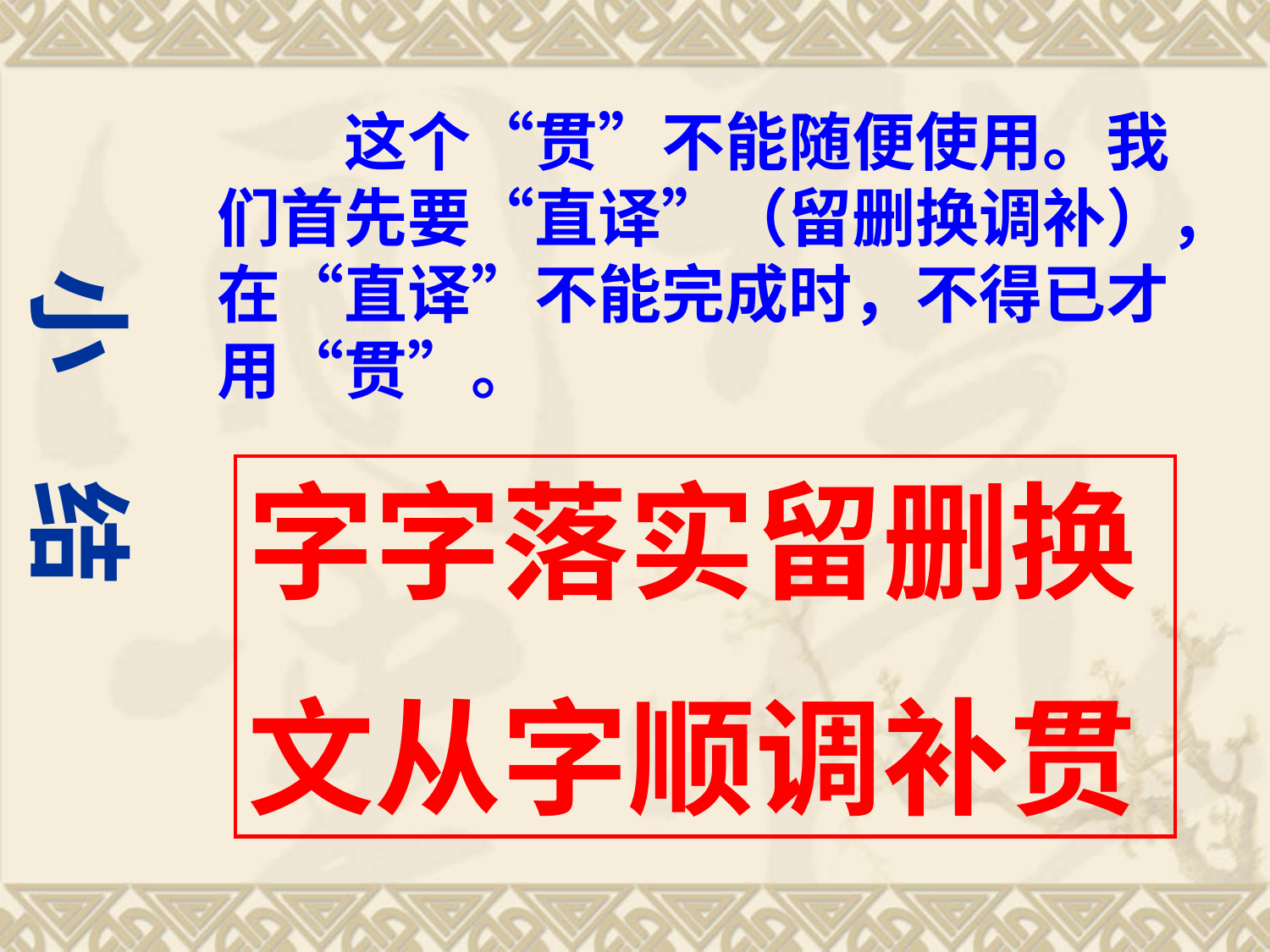

这个“贯”不能随便使用。我们首先要“直译”（留删换调补），在“直译”不能完成时，不得已才用“贯”。
小　结
字字落实留删换
文从字顺调补贯